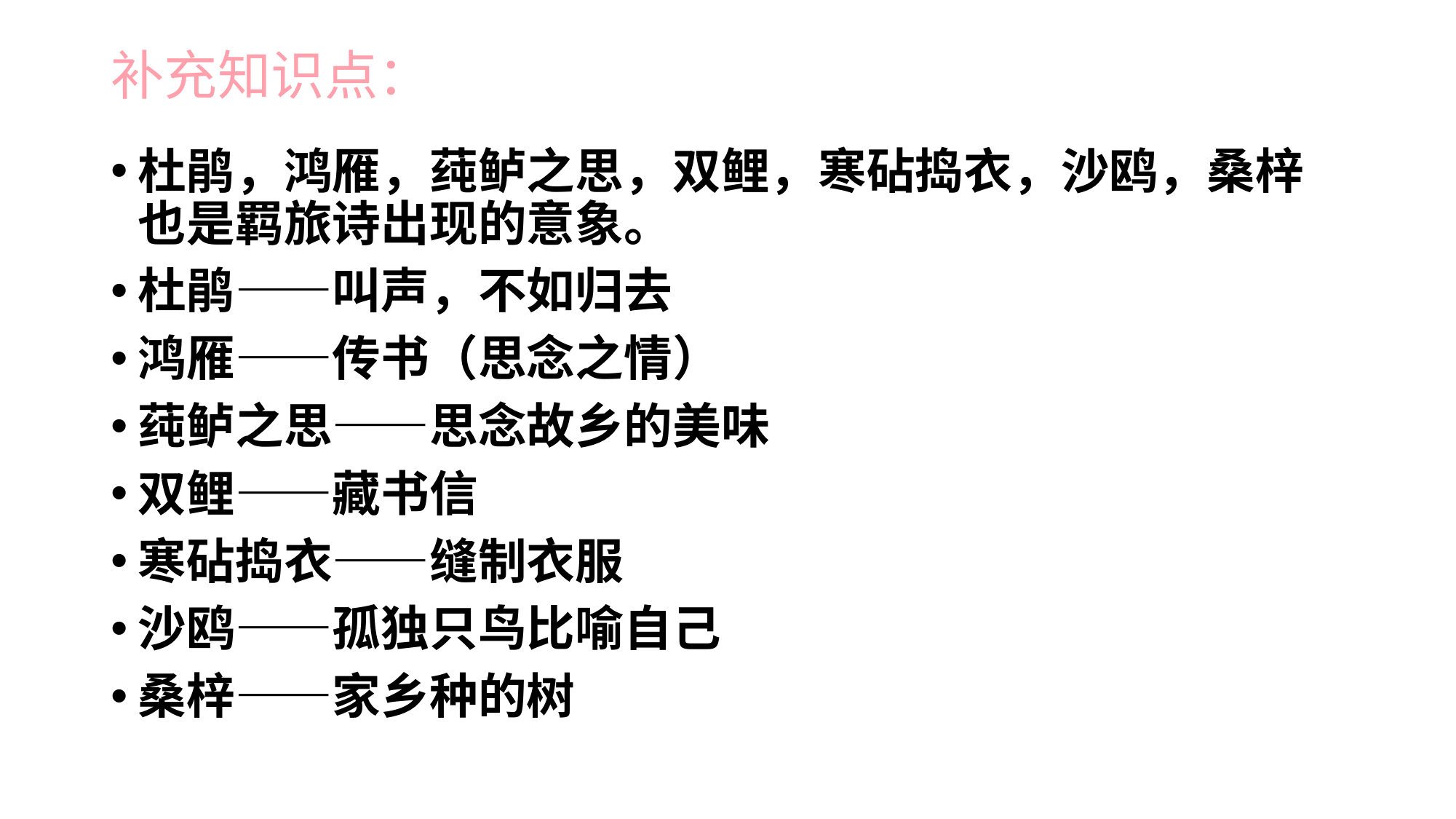

# 补充知识点：
杜鹃，鸿雁，莼鲈之思，双鲤，寒砧捣衣，沙鸥，桑梓也是羁旅诗出现的意象。
杜鹃——叫声，不如归去
鸿雁——传书（思念之情）
莼鲈之思——思念故乡的美味
双鲤——藏书信
寒砧捣衣——缝制衣服
沙鸥——孤独只鸟比喻自己
桑梓——家乡种的树